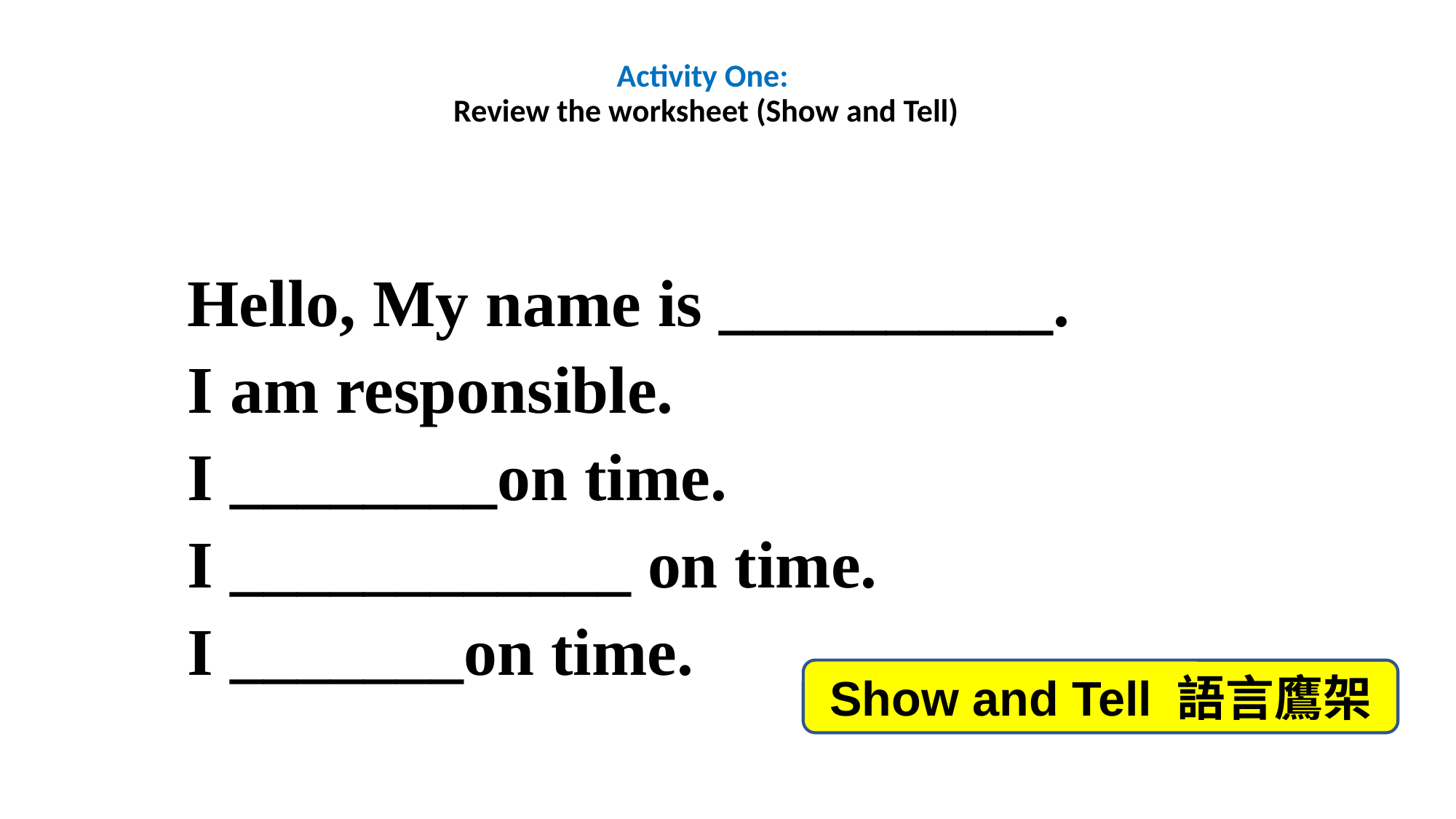

# Activity One: Review the worksheet (Show and Tell)

Hello, My name is __________.
I am responsible.
I ________on time.
I ____________ on time.
I _______on time.

Show and Tell 語言鷹架